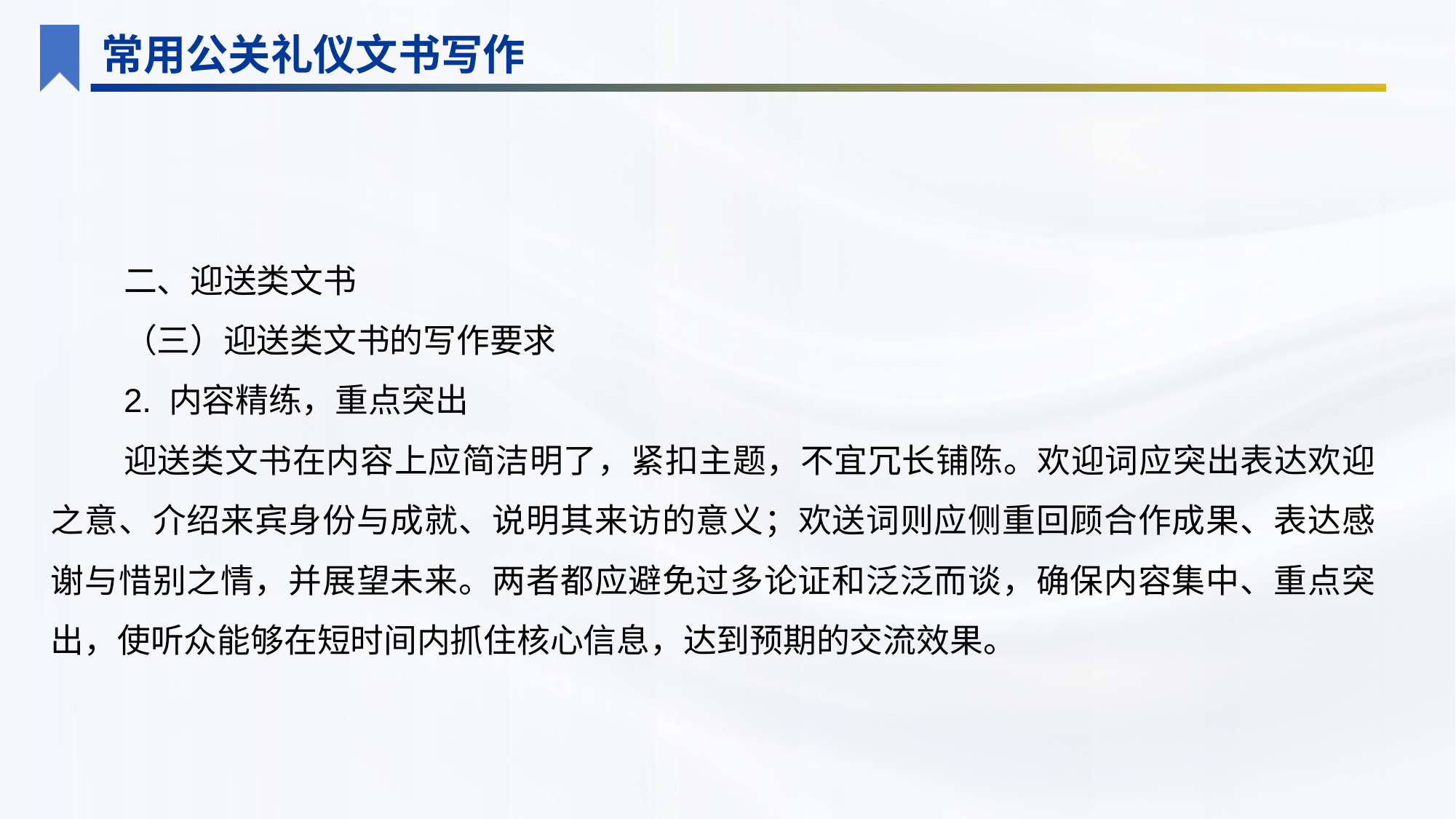

常用公关礼仪文书写作
二、迎送类文书
（三）迎送类文书的写作要求
2. 内容精练，重点突出
迎送类文书在内容上应简洁明了，紧扣主题，不宜冗长铺陈。欢迎词应突出表达欢迎之意、介绍来宾身份与成就、说明其来访的意义；欢送词则应侧重回顾合作成果、表达感谢与惜别之情，并展望未来。两者都应避免过多论证和泛泛而谈，确保内容集中、重点突出，使听众能够在短时间内抓住核心信息，达到预期的交流效果。